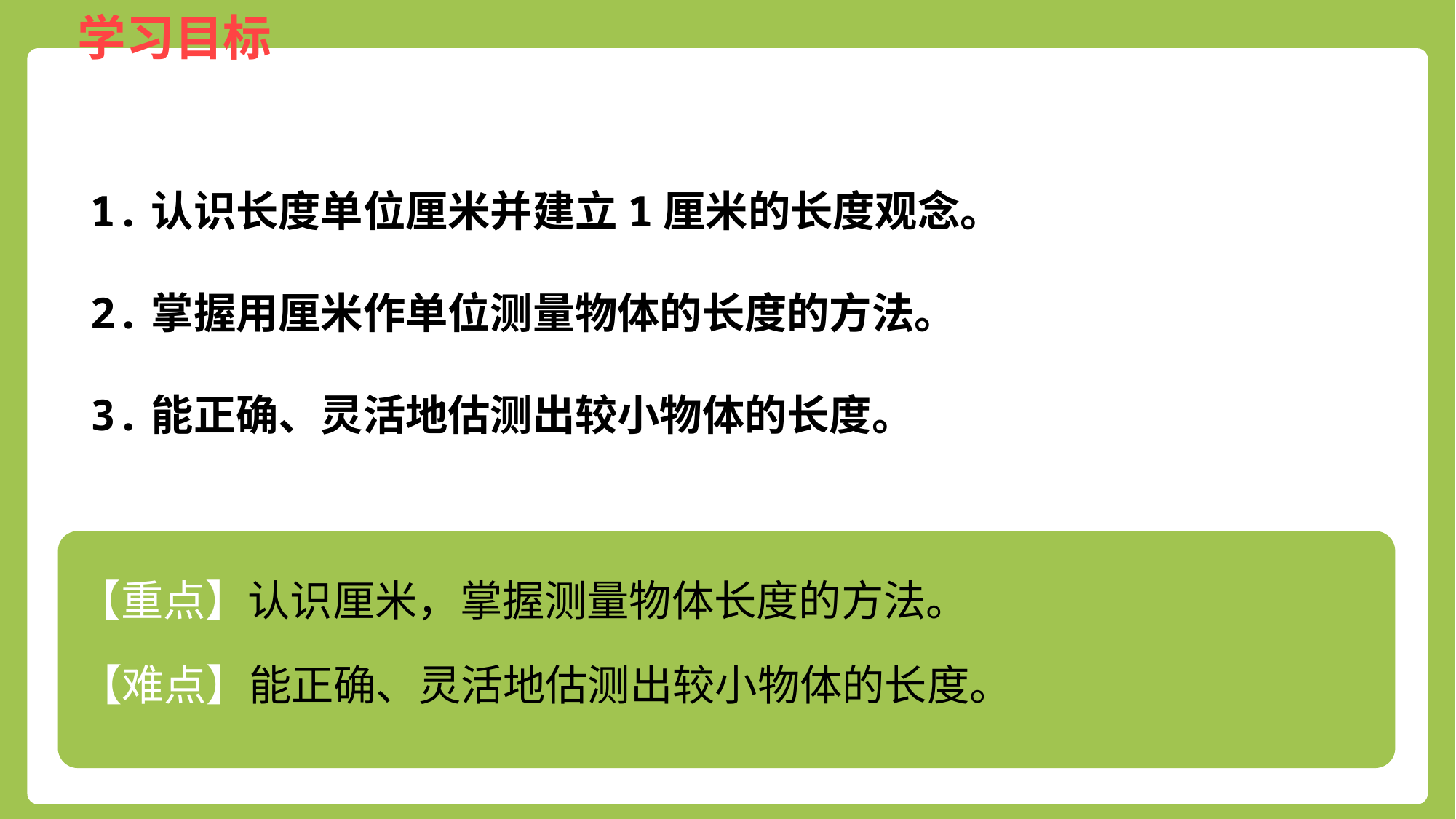

1.认识长度单位厘米并建立1厘米的长度观念。
2.掌握用厘米作单位测量物体的长度的方法。
3.能正确、灵活地估测出较小物体的长度。

【重点】认识厘米，掌握测量物体长度的方法。
【难点】能正确、灵活地估测出较小物体的长度。